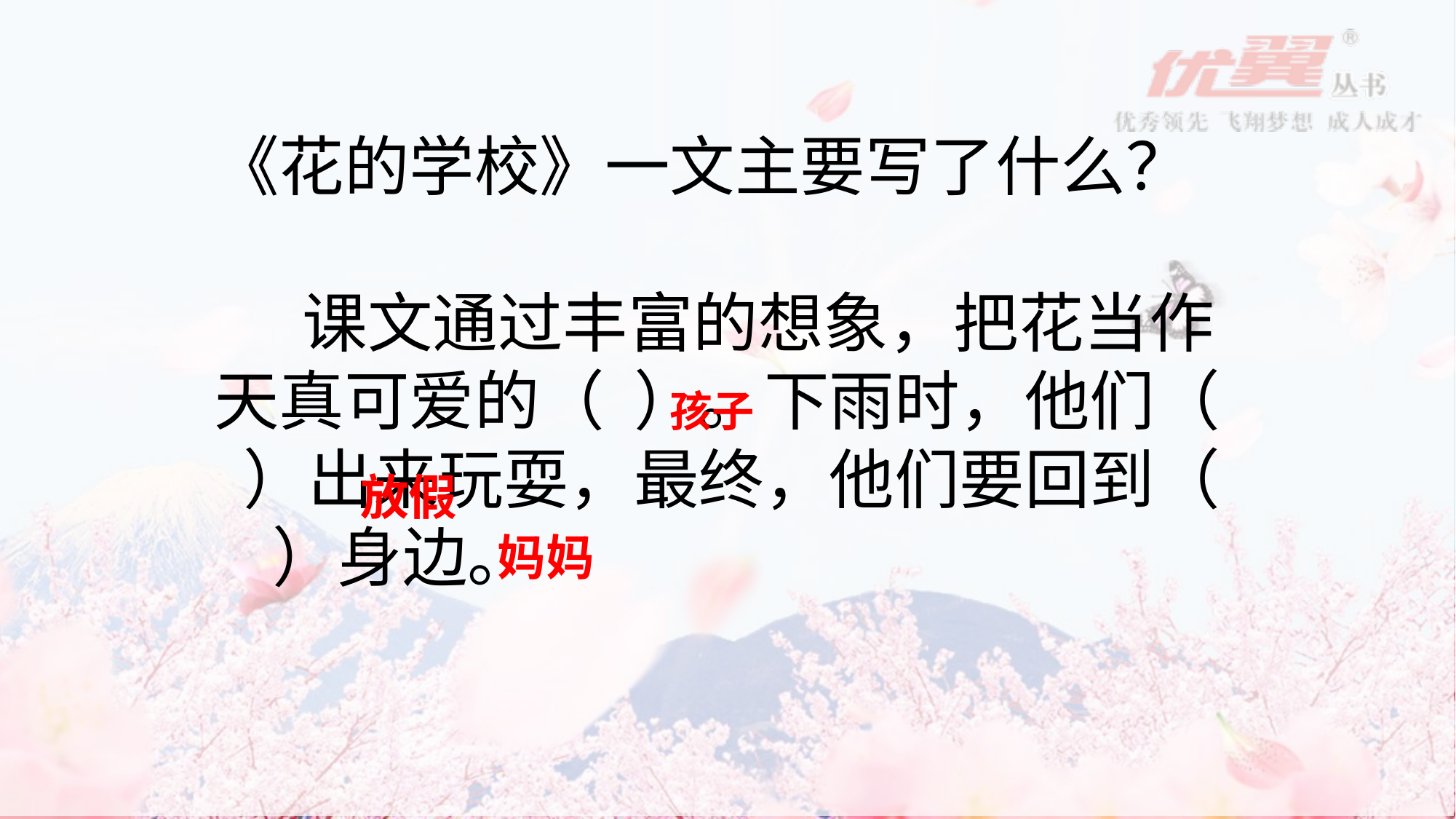

《花的学校》一文主要写了什么？

     课文通过丰富的想象，把花当作天真可爱的（  ）。下雨时，他们（    ）出来玩耍，最终，他们要回到（      ）身边。

孩子
放假
妈妈